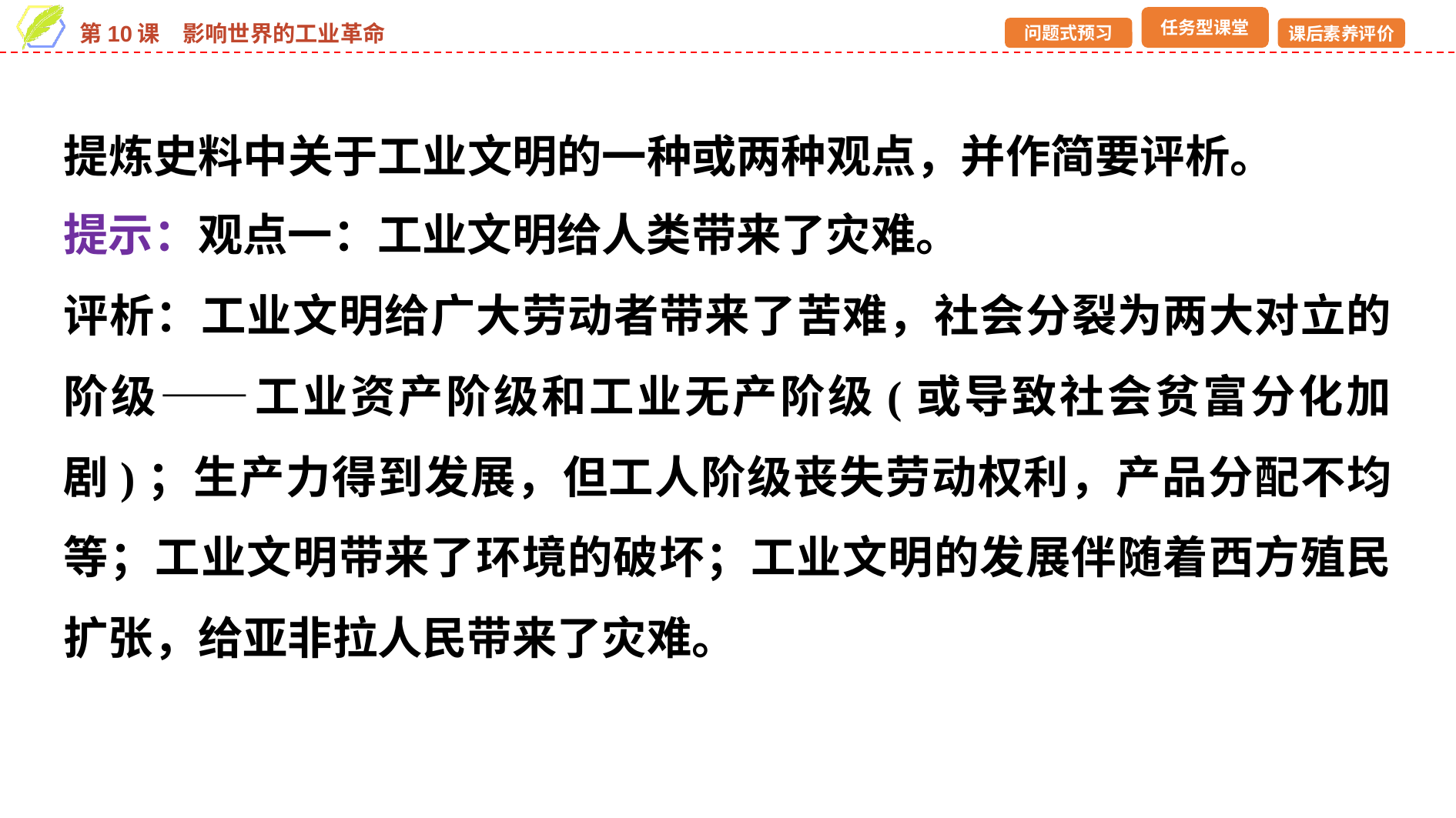

提炼史料中关于工业文明的一种或两种观点，并作简要评析。
提示：观点一：工业文明给人类带来了灾难。
评析：工业文明给广大劳动者带来了苦难，社会分裂为两大对立的阶级——工业资产阶级和工业无产阶级(或导致社会贫富分化加剧)；生产力得到发展，但工人阶级丧失劳动权利，产品分配不均等；工业文明带来了环境的破坏；工业文明的发展伴随着西方殖民扩张，给亚非拉人民带来了灾难。